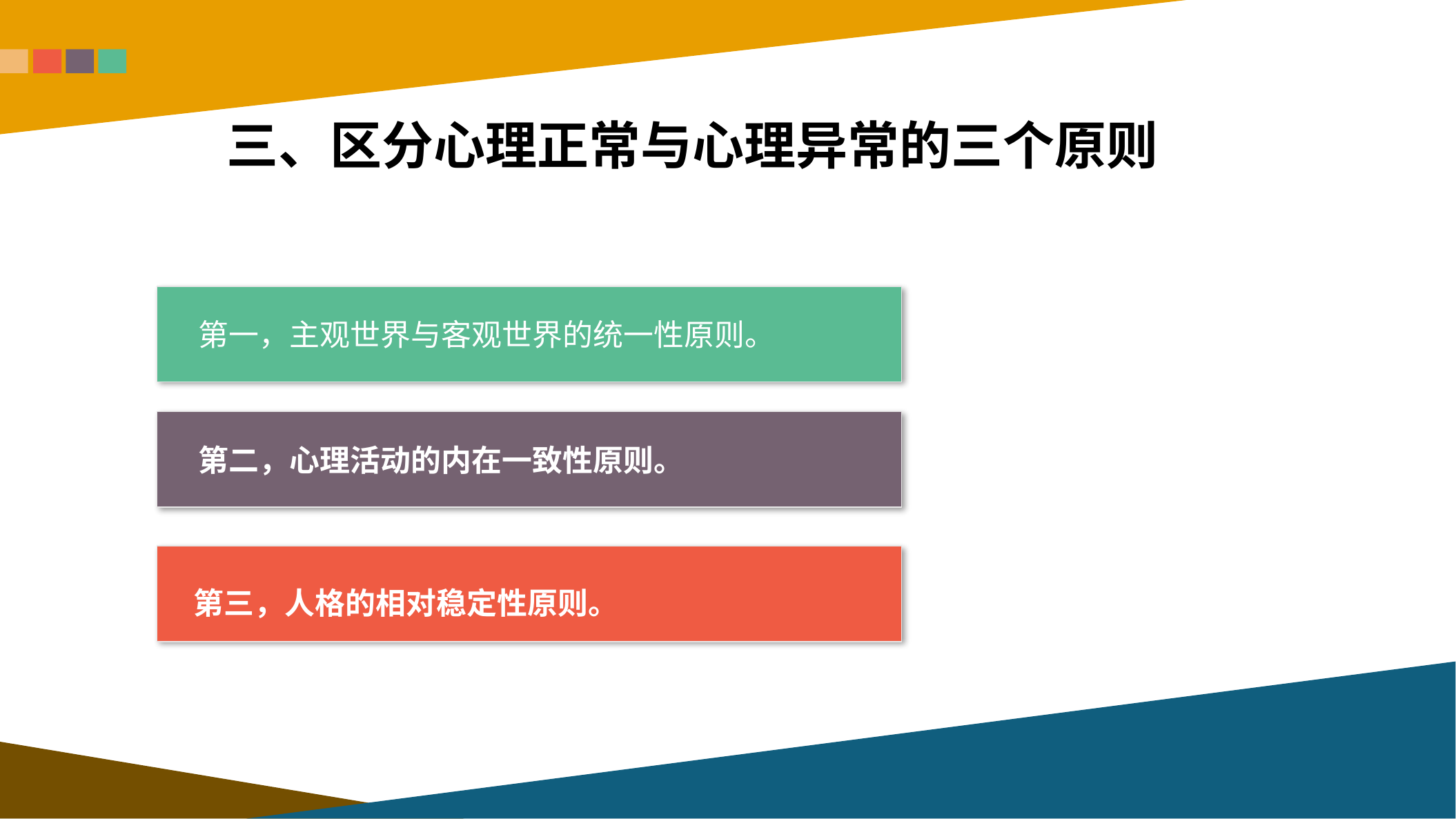

三、区分心理正常与心理异常的三个原则

第一，主观世界与客观世界的统一性原则。

第二，心理活动的内在一致性原则。

  第三，人格的相对稳定性原则。